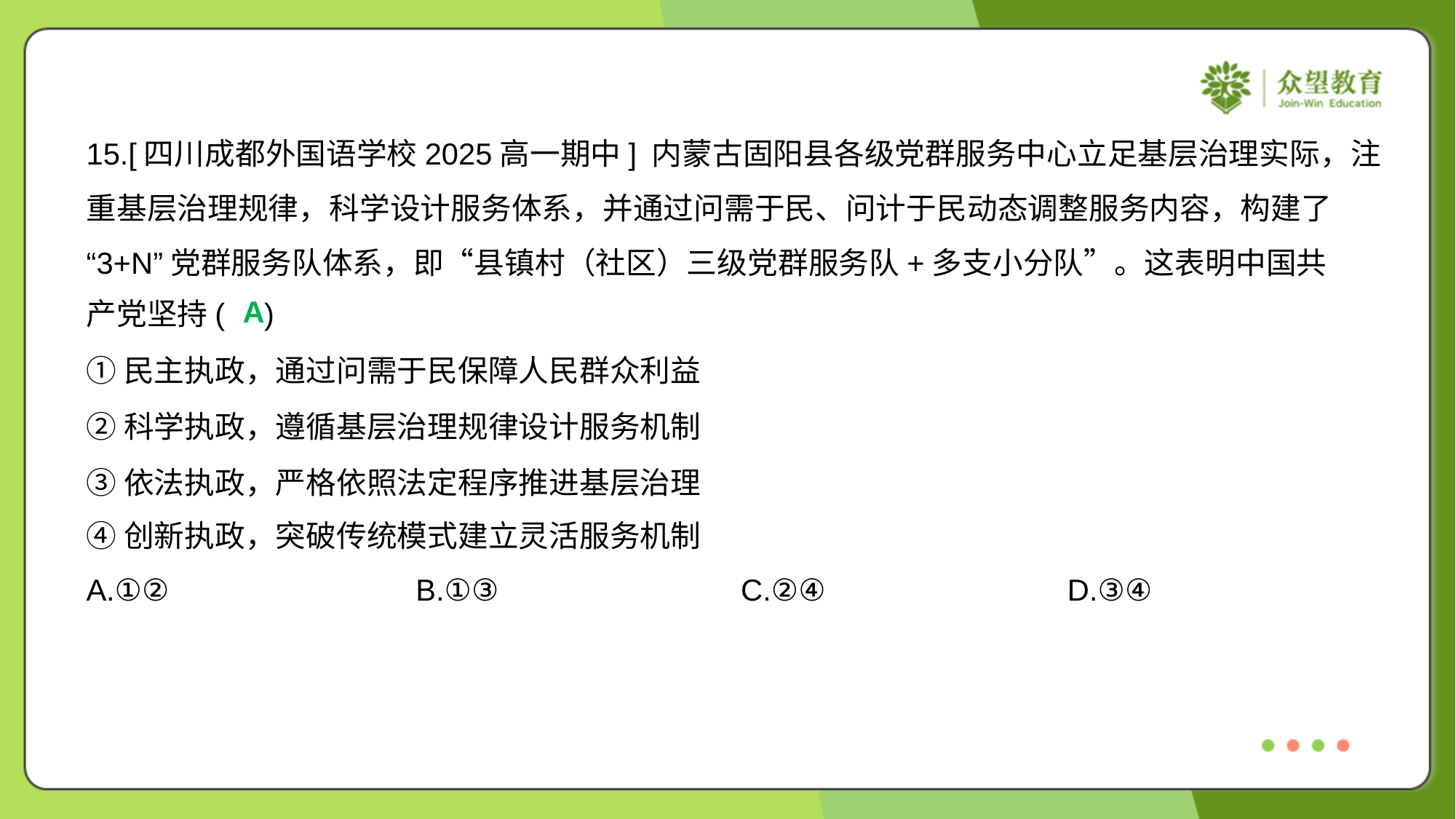

15.[四川成都外国语学校2025高一期中] 内蒙古固阳县各级党群服务中心立足基层治理实际，注
重基层治理规律，科学设计服务体系，并通过问需于民、问计于民动态调整服务内容，构建了
“3+N”党群服务队体系，即“县镇村（社区）三级党群服务队+多支小分队”。这表明中国共
产党坚持(     )
A
①民主执政，通过问需于民保障人民群众利益
②科学执政，遵循基层治理规律设计服务机制
③依法执政，严格依照法定程序推进基层治理
④创新执政，突破传统模式建立灵活服务机制
A.①②	B.①③	C.②④	D.③④